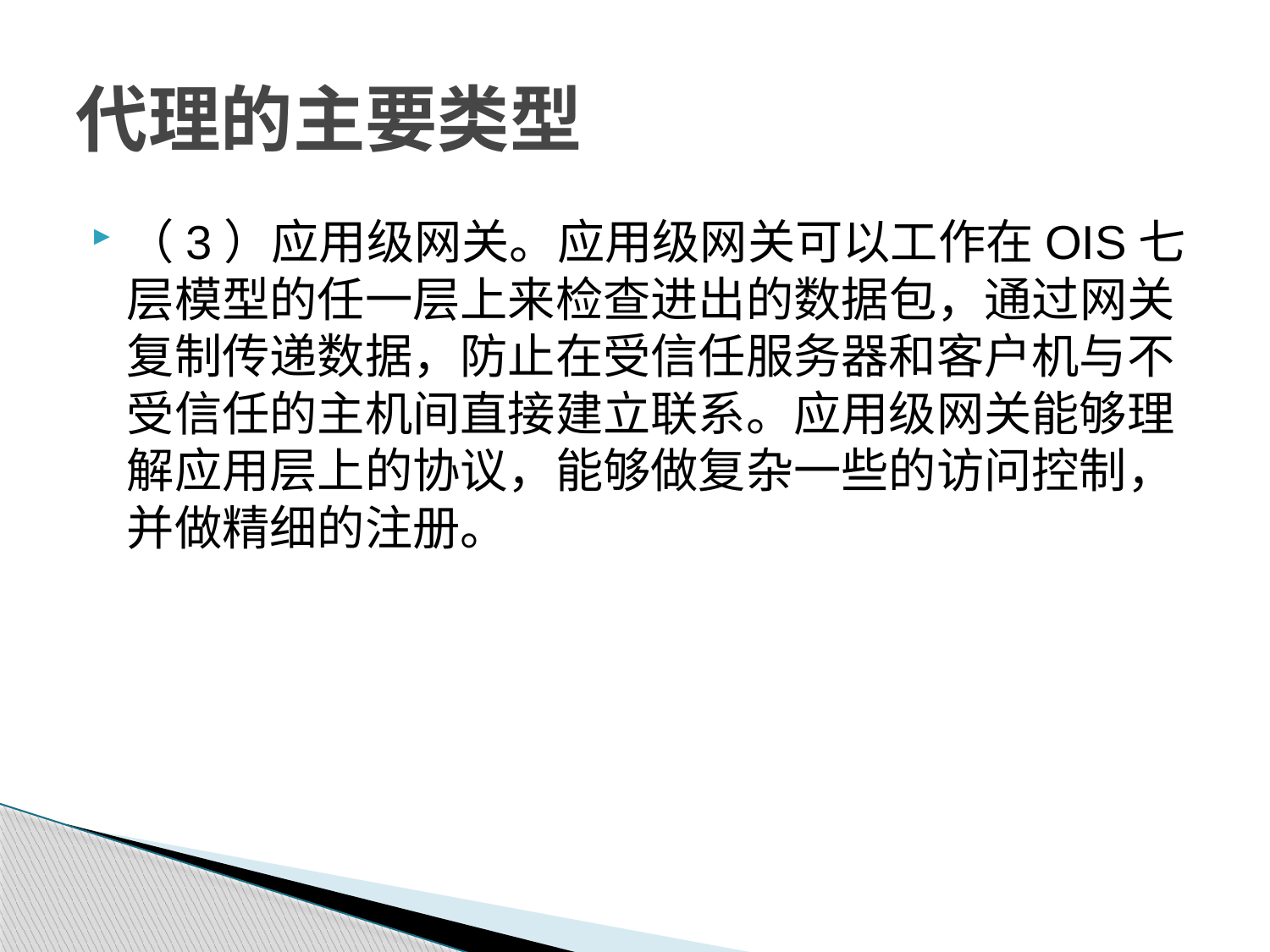

# 代理的主要类型
（3）应用级网关。应用级网关可以工作在OIS七层模型的任一层上来检查进出的数据包，通过网关复制传递数据，防止在受信任服务器和客户机与不受信任的主机间直接建立联系。应用级网关能够理解应用层上的协议，能够做复杂一些的访问控制，并做精细的注册。